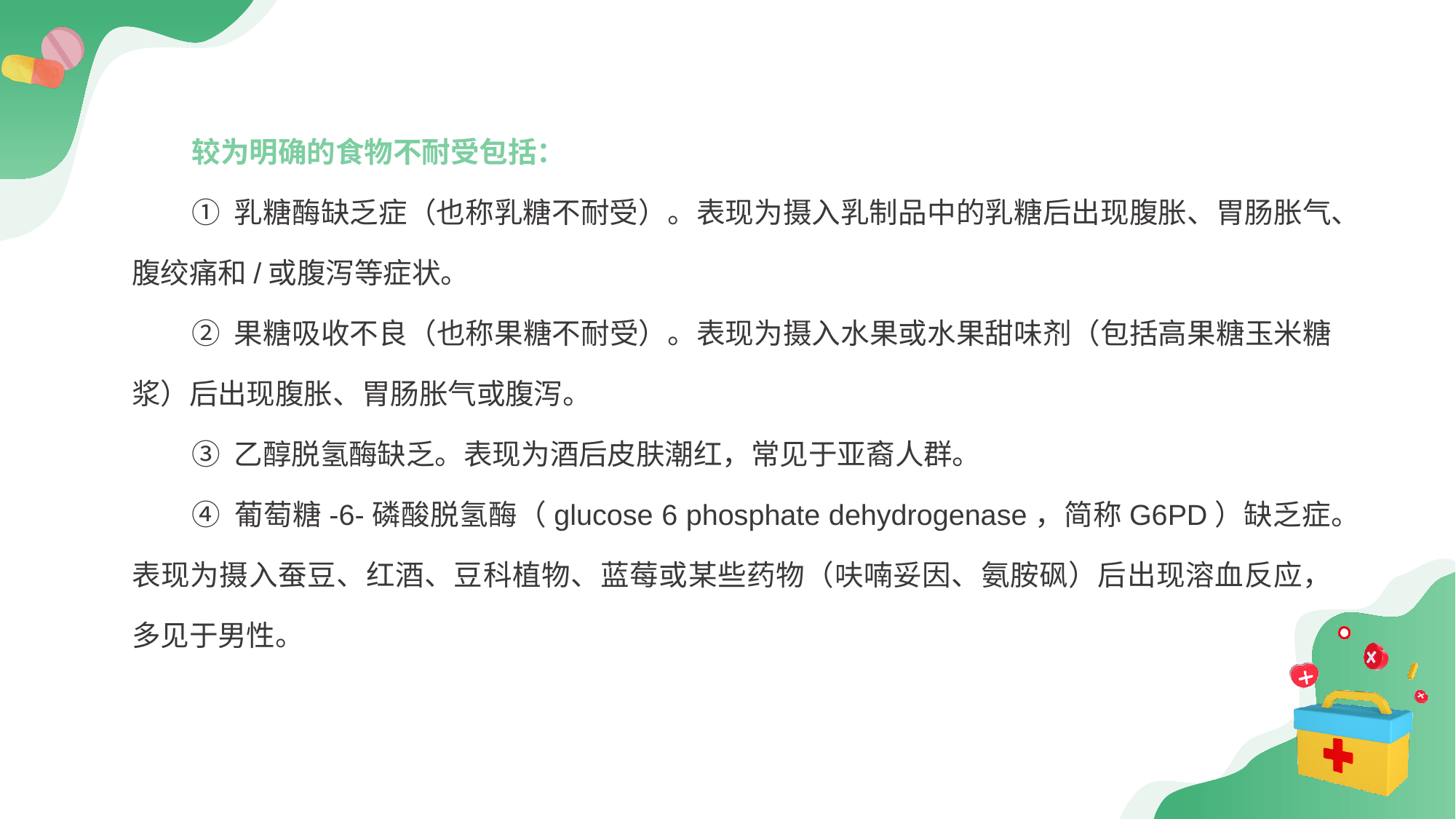

较为明确的食物不耐受包括：
① 乳糖酶缺乏症（也称乳糖不耐受）。表现为摄入乳制品中的乳糖后出现腹胀、胃肠胀气、腹绞痛和/或腹泻等症状。
② 果糖吸收不良（也称果糖不耐受）。表现为摄入水果或水果甜味剂（包括高果糖玉米糖浆）后出现腹胀、胃肠胀气或腹泻。
③ 乙醇脱氢酶缺乏。表现为酒后皮肤潮红，常见于亚裔人群。
④ 葡萄糖-6-磷酸脱氢酶（glucose 6 phosphate dehydrogenase，简称G6PD）缺乏症。表现为摄入蚕豆、红酒、豆科植物、蓝莓或某些药物（呋喃妥因、氨胺砜）后出现溶血反应，多见于男性。